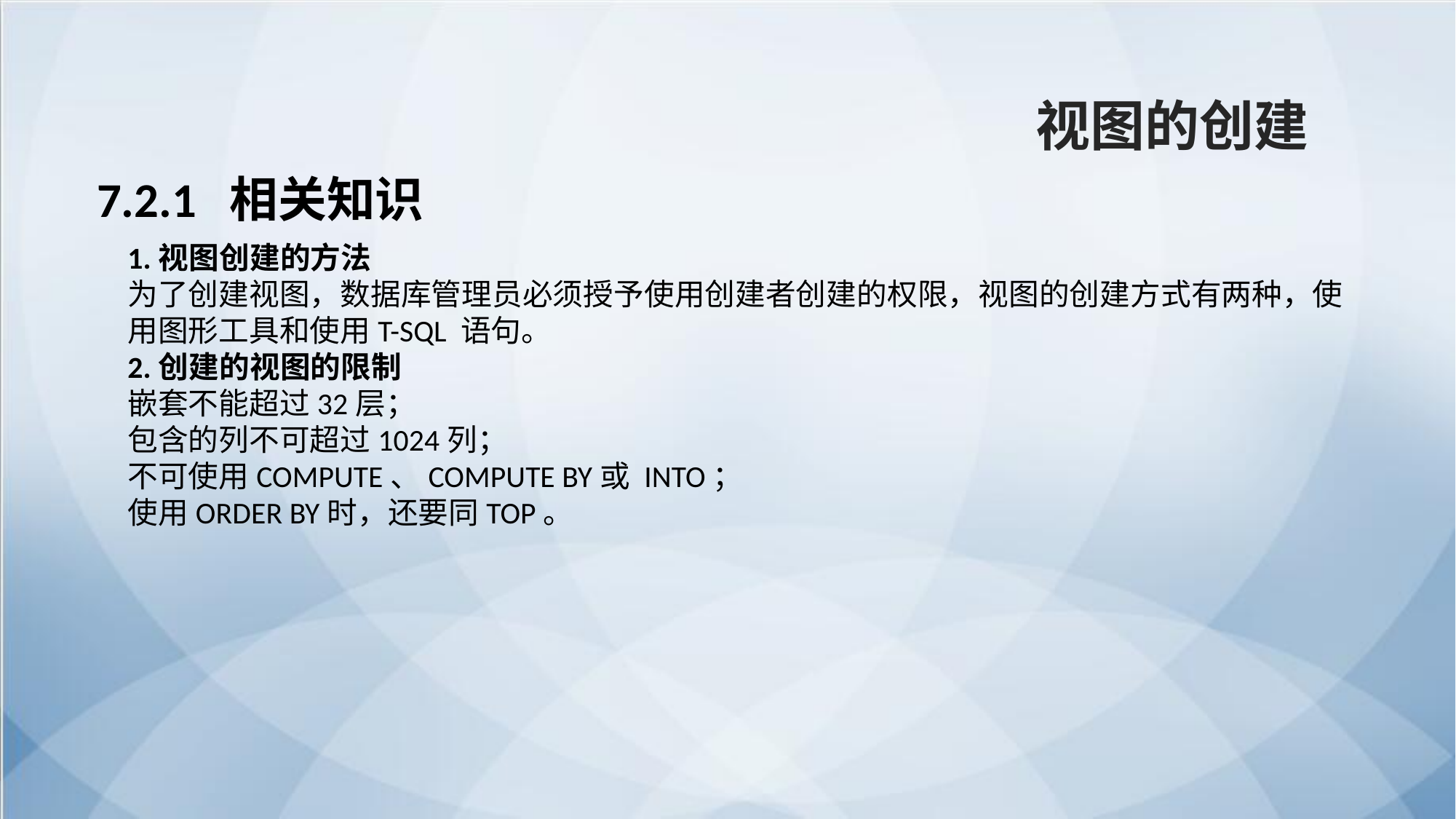

视图的创建
7.2.1  相关知识
1.视图创建的方法
为了创建视图，数据库管理员必须授予使用创建者创建的权限，视图的创建方式有两种，使用图形工具和使用T-SQL 语句。
2.创建的视图的限制
嵌套不能超过32层；
包含的列不可超过1024列；
不可使用COMPUTE、COMPUTE BY或 INTO；
使用ORDER BY时，还要同TOP。